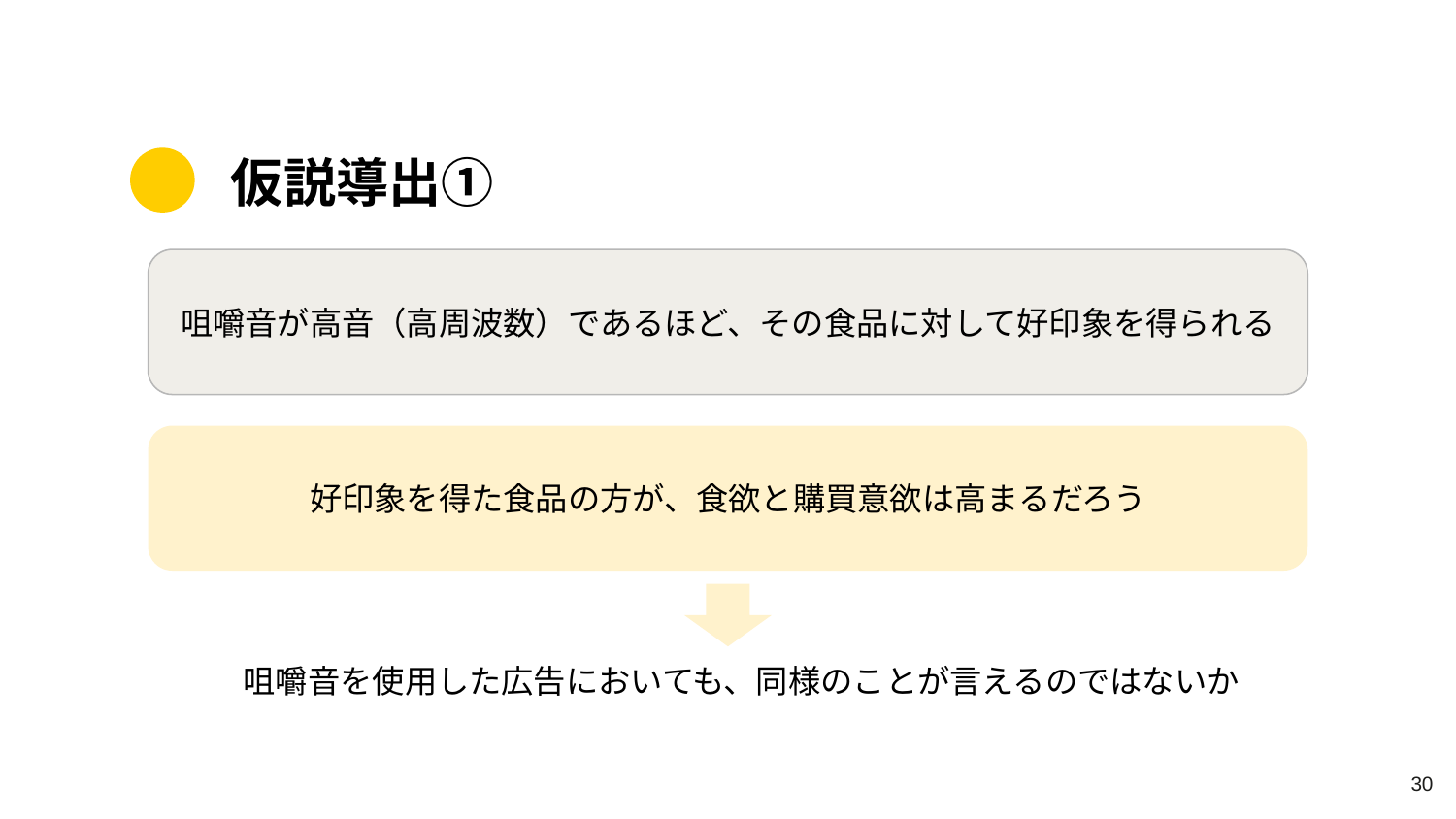

# 仮説導出①
咀嚼音が高音（高周波数）であるほど、その食品に対して好印象を得られる
好印象を得た食品の方が、食欲と購買意欲は高まるだろう

咀嚼音を使用した広告においても、同様のことが言えるのではないか
30